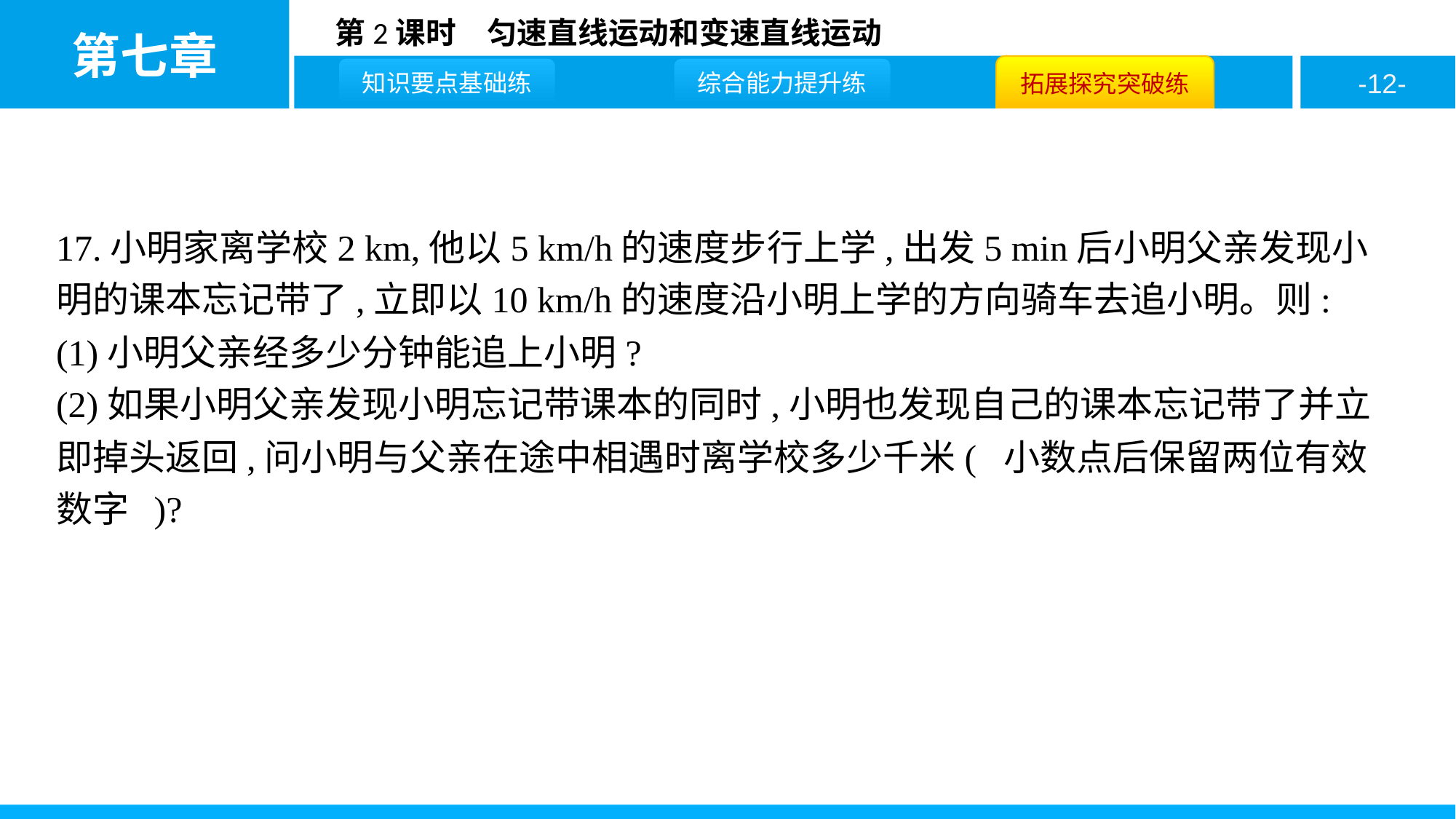

17.小明家离学校2 km,他以5 km/h的速度步行上学,出发5 min后小明父亲发现小明的课本忘记带了,立即以10 km/h的速度沿小明上学的方向骑车去追小明。则:
(1)小明父亲经多少分钟能追上小明?
(2)如果小明父亲发现小明忘记带课本的同时,小明也发现自己的课本忘记带了并立即掉头返回,问小明与父亲在途中相遇时离学校多少千米(  小数点后保留两位有效数字  )?